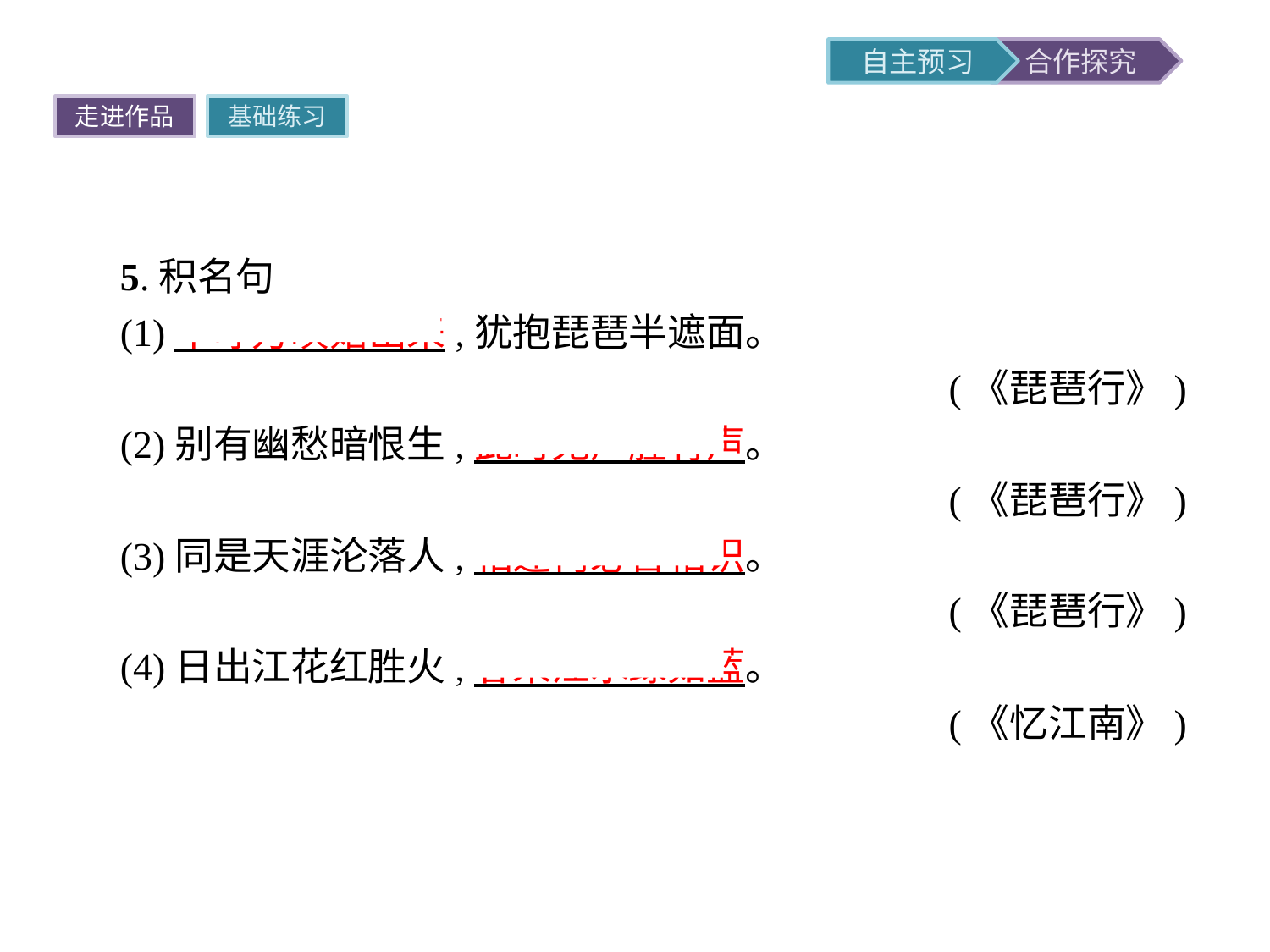

走进作品
基础练习
5.积名句
(1)千呼万唤始出来,犹抱琵琶半遮面。
(《琵琶行》)
(2)别有幽愁暗恨生,此时无声胜有声。
(《琵琶行》)
(3)同是天涯沦落人,相逢何必曾相识。
(《琵琶行》)
(4)日出江花红胜火,春来江水绿如蓝。
(《忆江南》)